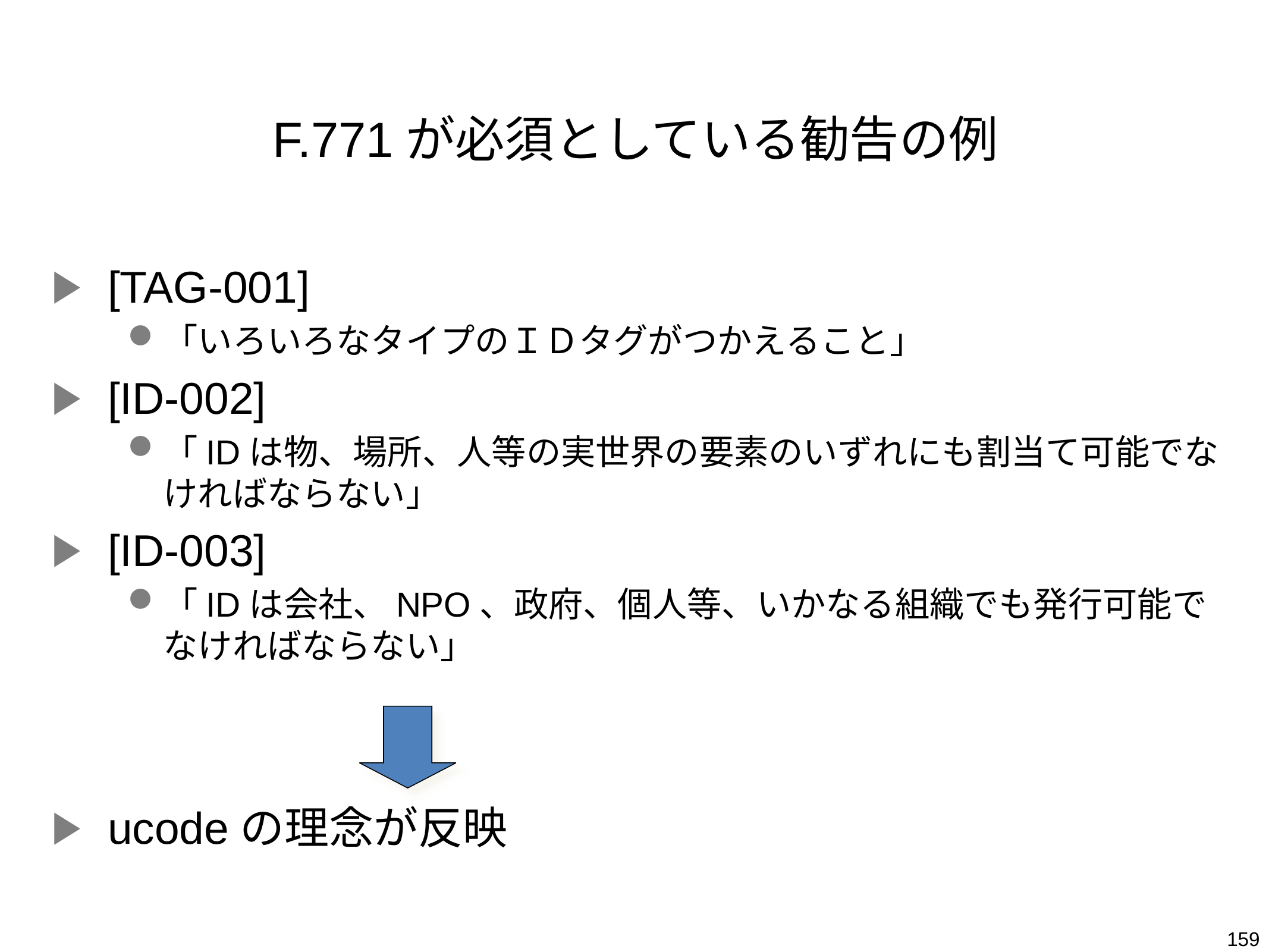

# F.771が必須としている勧告の例
[TAG-001]
「いろいろなタイプのＩＤタグがつかえること」
[ID-002]
「IDは物、場所、人等の実世界の要素のいずれにも割当て可能でなければならない」
[ID-003]
「IDは会社、NPO、政府、個人等、いかなる組織でも発行可能でなければならない」

ucodeの理念が反映

159